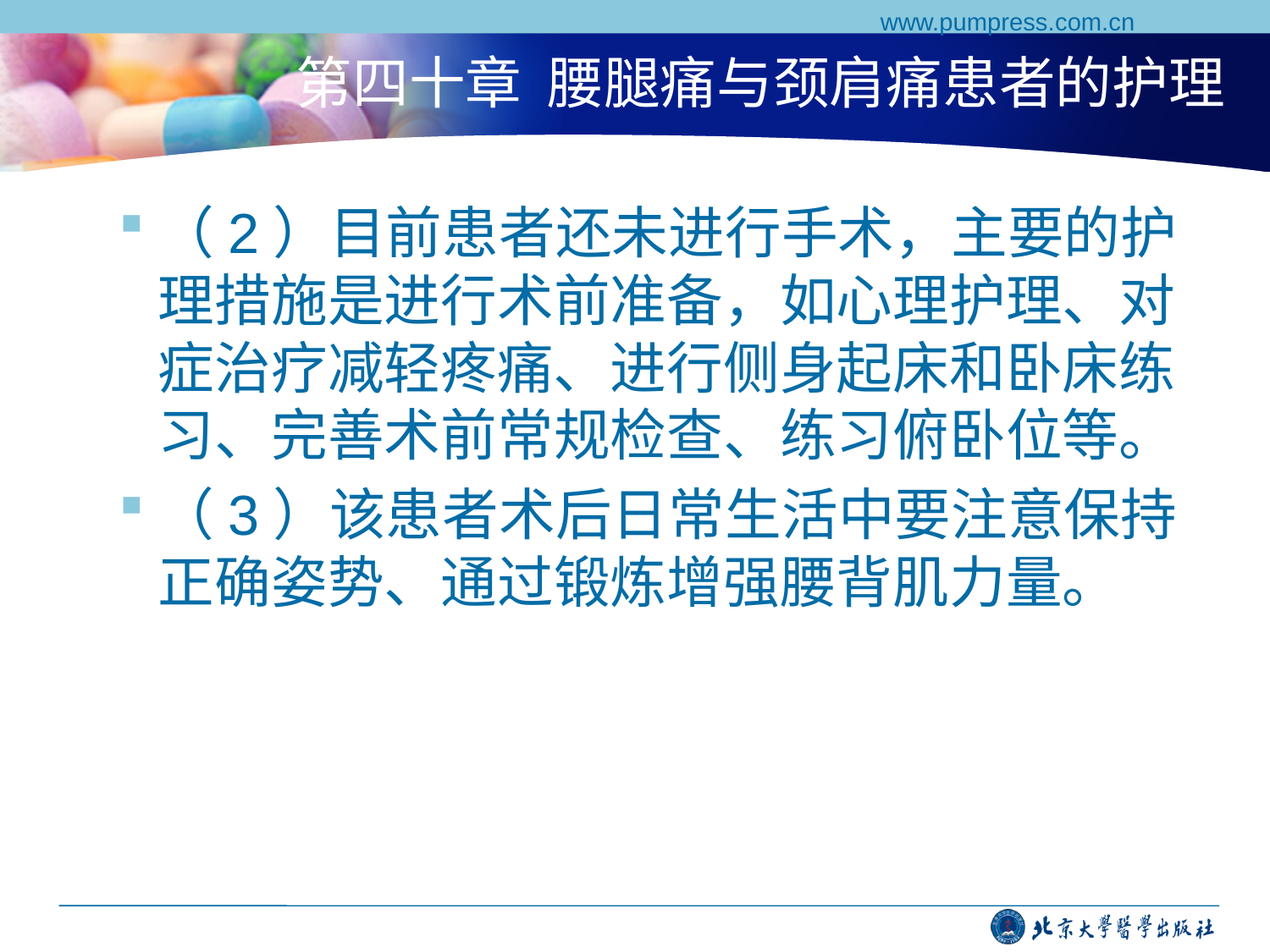

www.pumpress.com.cn
# 第四十章  腰腿痛与颈肩痛患者的护理
（2）目前患者还未进行手术，主要的护理措施是进行术前准备，如心理护理、对症治疗减轻疼痛、进行侧身起床和卧床练习、完善术前常规检查、练习俯卧位等。
（3）该患者术后日常生活中要注意保持正确姿势、通过锻炼增强腰背肌力量。